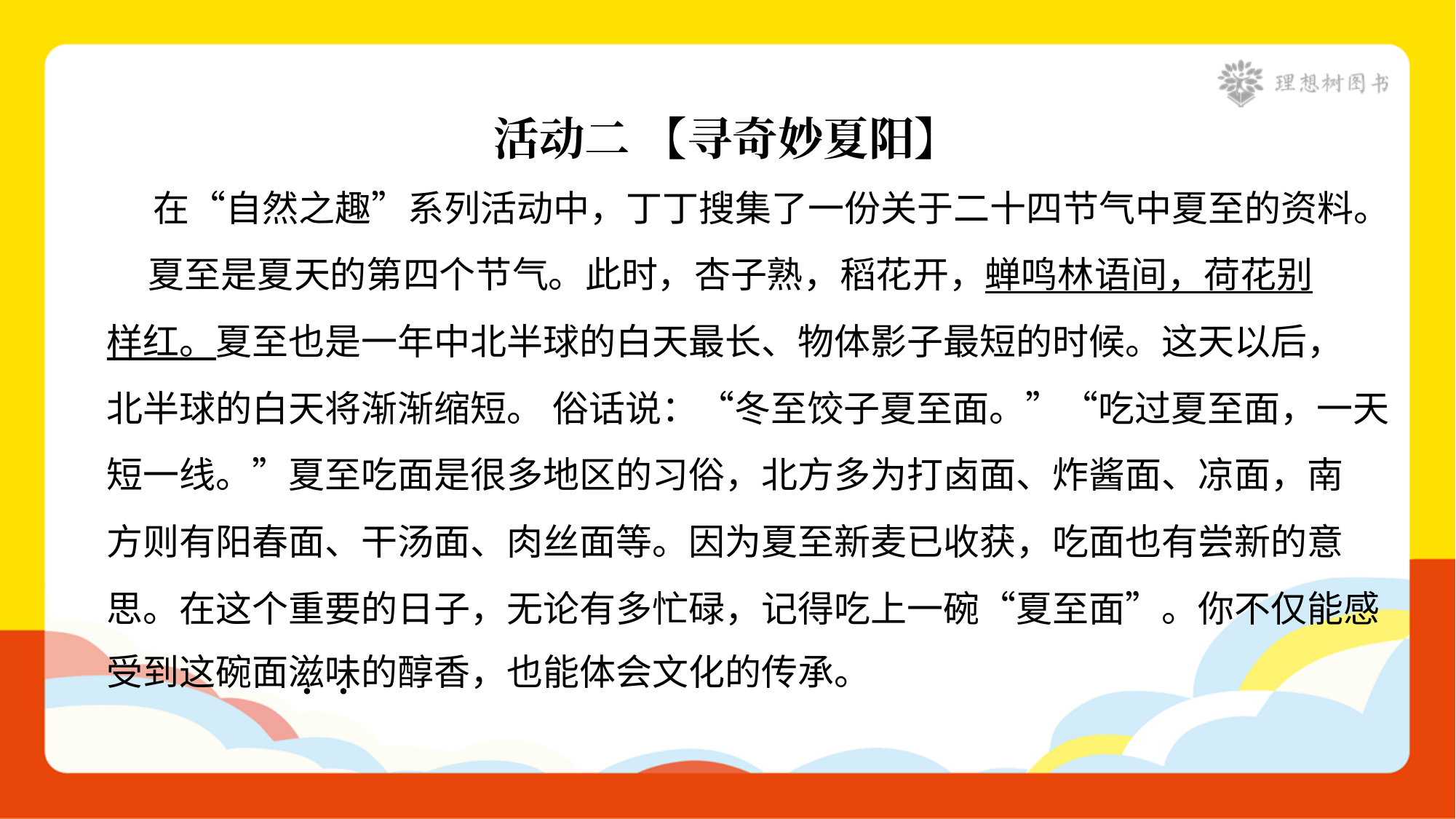

活动二 【寻奇妙夏阳】
    在“自然之趣”系列活动中，丁丁搜集了一份关于二十四节气中夏至的资料。
    夏至是夏天的第四个节气。此时，杏子熟，稻花开，蝉鸣林语间，荷花别
样红。夏至也是一年中北半球的白天最长、物体影子最短的时候。这天以后，
北半球的白天将渐渐缩短。 俗话说：“冬至饺子夏至面。”“吃过夏至面，一天
短一线。”夏至吃面是很多地区的习俗，北方多为打卤面、炸酱面、凉面，南
方则有阳春面、干汤面、肉丝面等。因为夏至新麦已收获，吃面也有尝新的意
思。在这个重要的日子，无论有多忙碌，记得吃上一碗“夏至面”。你不仅能感
受到这碗面滋味的醇香，也能体会文化的传承。